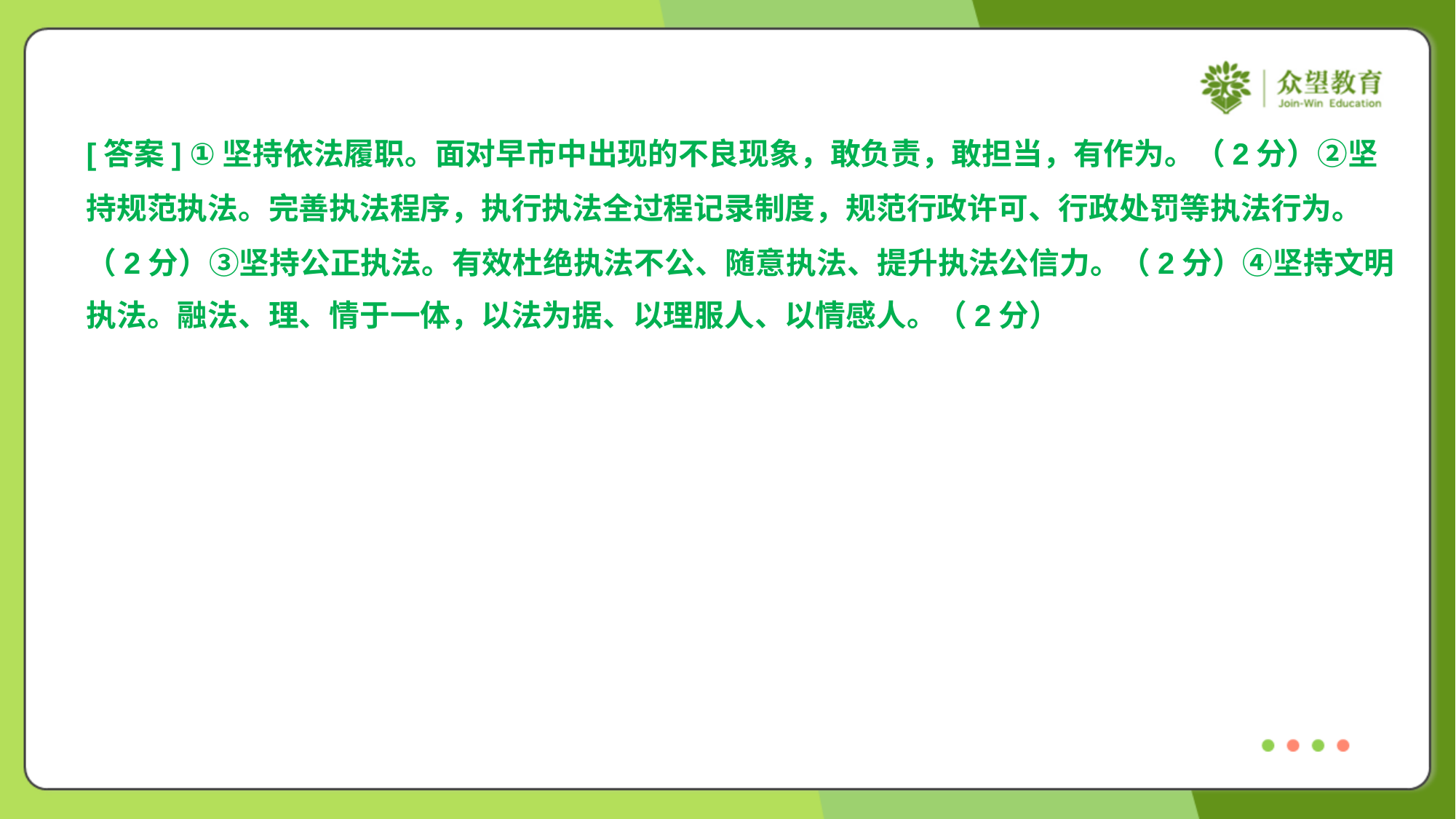

[答案] ①坚持依法履职。面对早市中出现的不良现象，敢负责，敢担当，有作为。（2分）②坚
持规范执法。完善执法程序，执行执法全过程记录制度，规范行政许可、行政处罚等执法行为。
（2分）③坚持公正执法。有效杜绝执法不公、随意执法、提升执法公信力。（2分）④坚持文明
执法。融法、理、情于一体，以法为据、以理服人、以情感人。（2分）